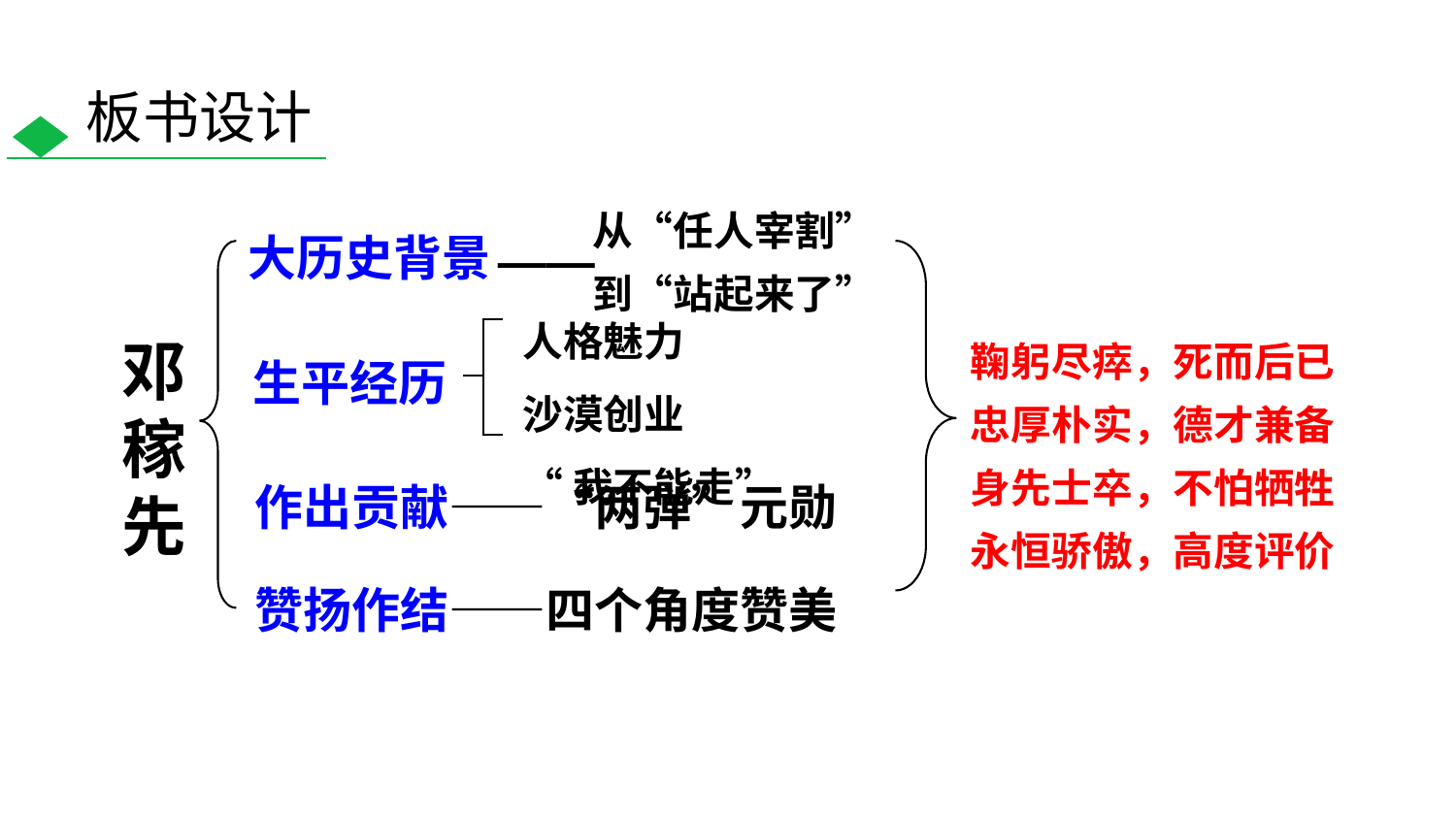

板书设计

从“任人宰割”
到“站起来了”
——
大历史背景

人格魅力
沙漠创业
“我不能走”
鞠躬尽瘁，死而后已
忠厚朴实，德才兼备
身先士卒，不怕牺牲
永恒骄傲，高度评价

邓稼先
生平经历
作出贡献——“两弹”元勋
赞扬作结——四个角度赞美